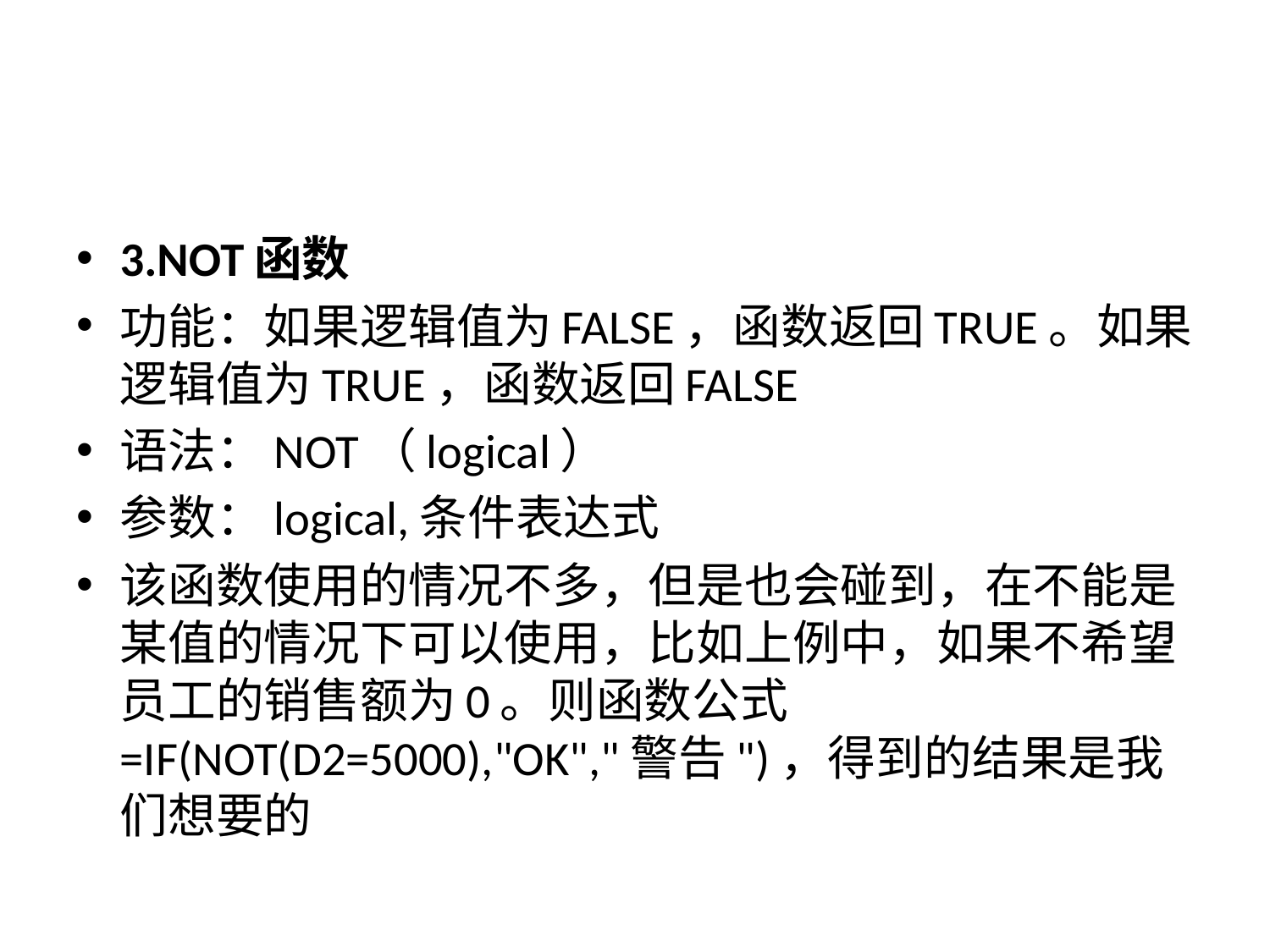

#
3.NOT函数
功能：如果逻辑值为FALSE，函数返回TRUE。如果逻辑值为TRUE，函数返回FALSE
语法：NOT（logical）
参数：logical,条件表达式
该函数使用的情况不多，但是也会碰到，在不能是某值的情况下可以使用，比如上例中，如果不希望员工的销售额为0。则函数公式=IF(NOT(D2=5000),"OK","警告")，得到的结果是我们想要的